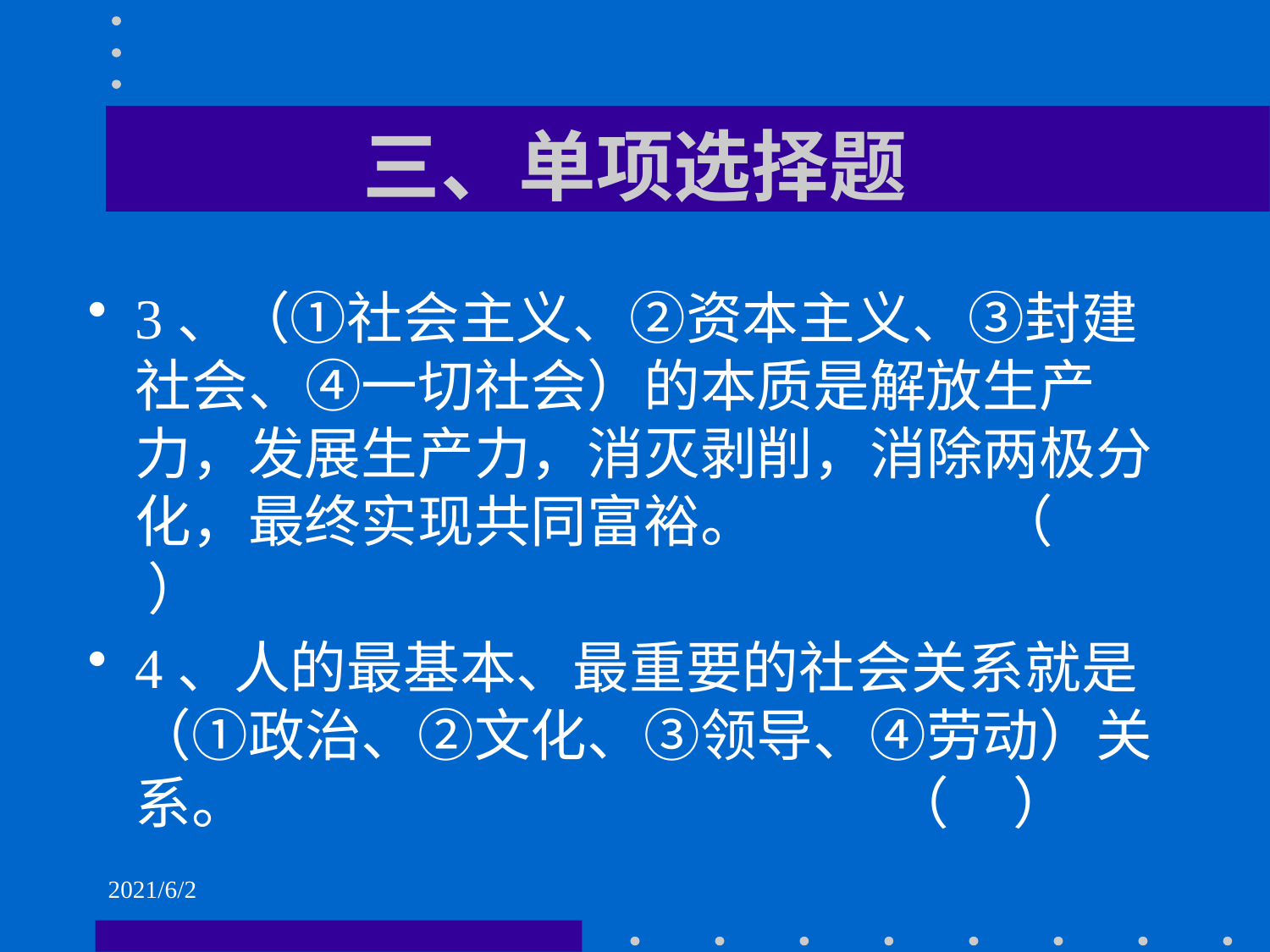

# 三、单项选择题
3、（①社会主义、②资本主义、③封建社会、④一切社会）的本质是解放生产力，发展生产力，消灭剥削，消除两极分化，最终实现共同富裕。                   （     ）
4、人的最基本、最重要的社会关系就是（①政治、②文化、③领导、④劳动）关系。                                                   （     ）

2021/6/2